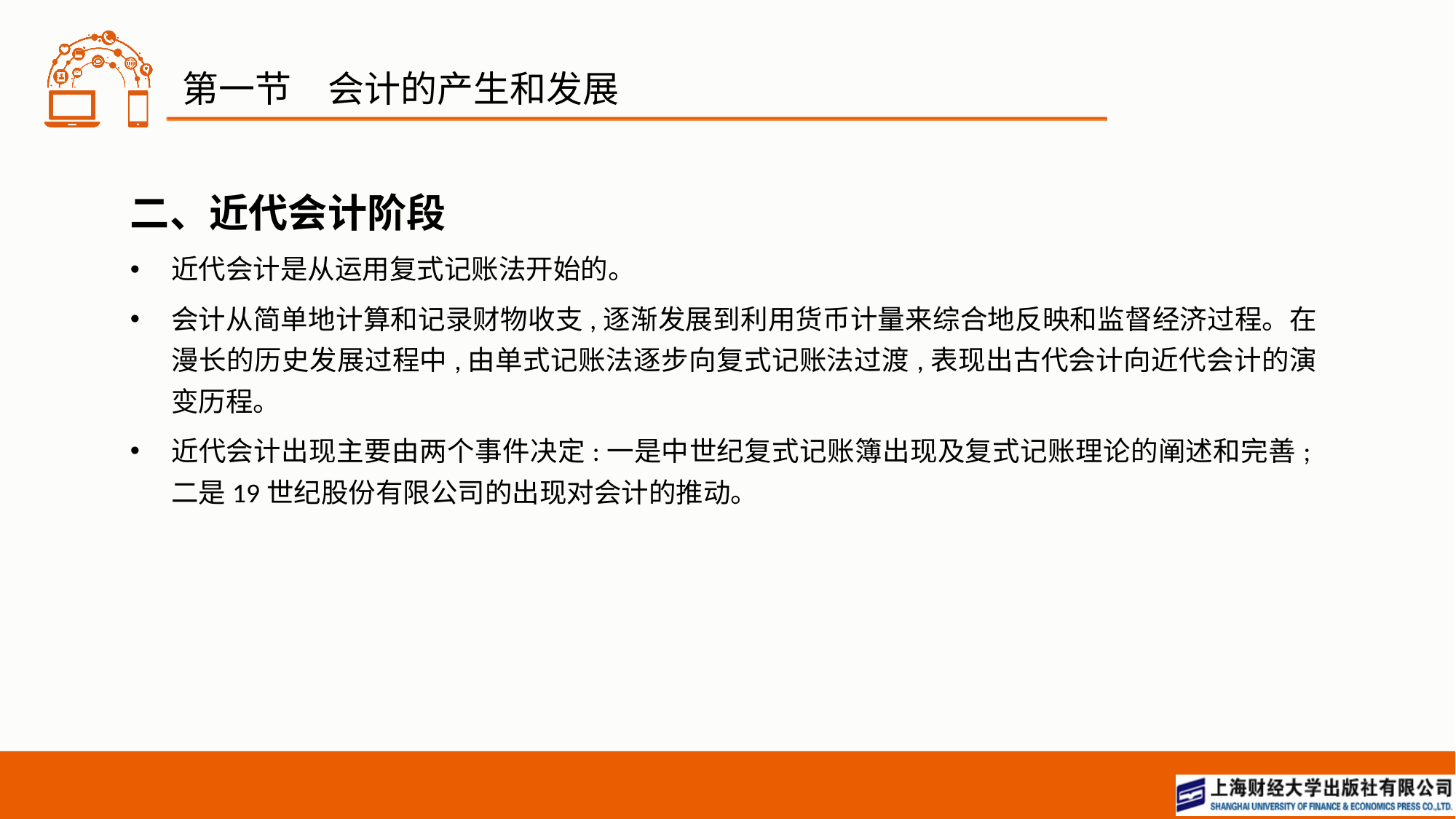

# 第一节　会计的产生和发展
二、近代会计阶段
近代会计是从运用复式记账法开始的。
会计从简单地计算和记录财物收支,逐渐发展到利用货币计量来综合地反映和监督经济过程。在漫长的历史发展过程中,由单式记账法逐步向复式记账法过渡,表现出古代会计向近代会计的演变历程。
近代会计出现主要由两个事件决定:一是中世纪复式记账簿出现及复式记账理论的阐述和完善;二是19世纪股份有限公司的出现对会计的推动。